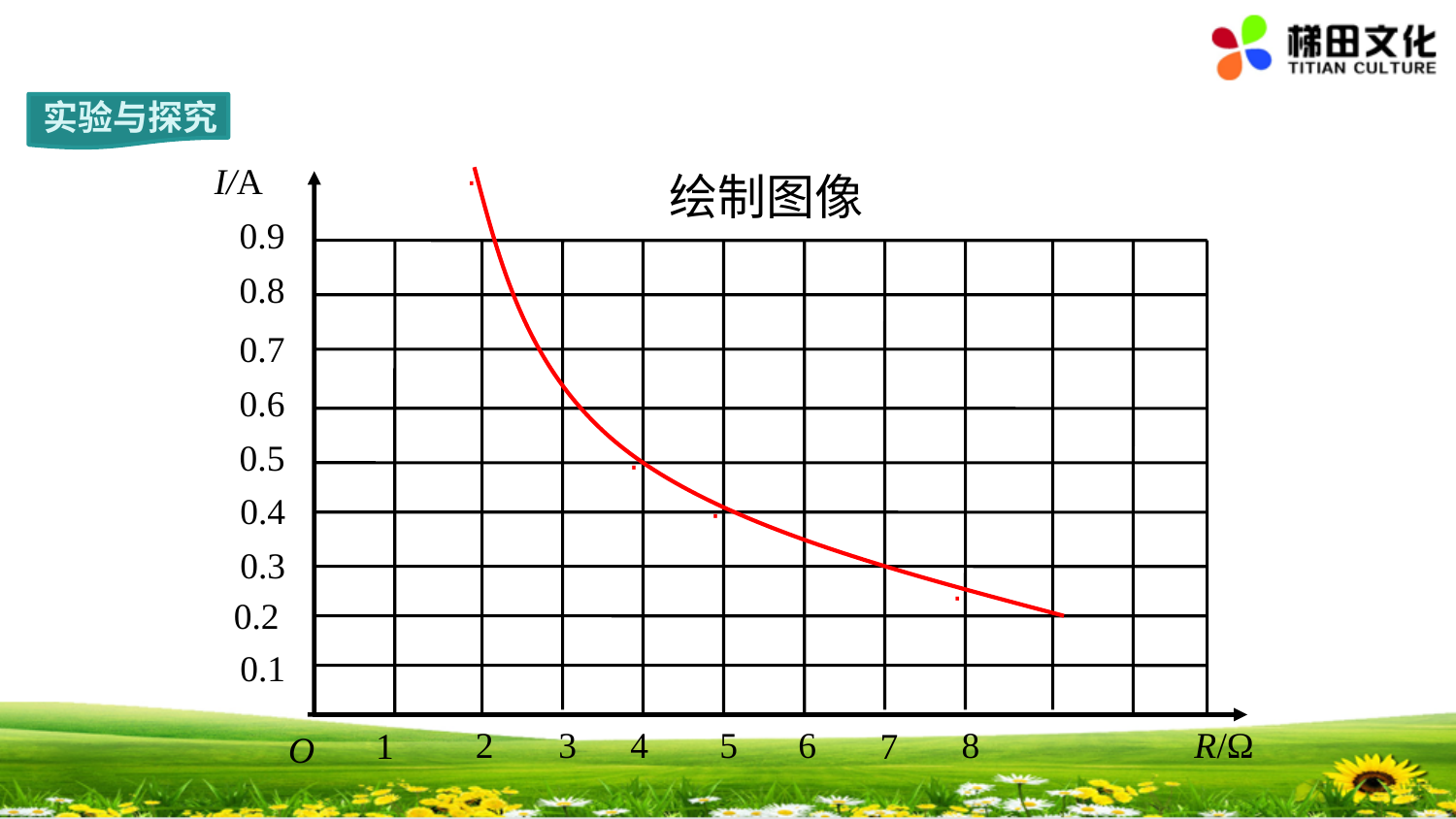

实验与探究

绘制图像
·
I/A

R/Ω
O

0.9
0.8
0.7
0.6
0.5
·
0.4
·
0.3
·
0.2
0.1
3
5
2
4
6
8
1
7